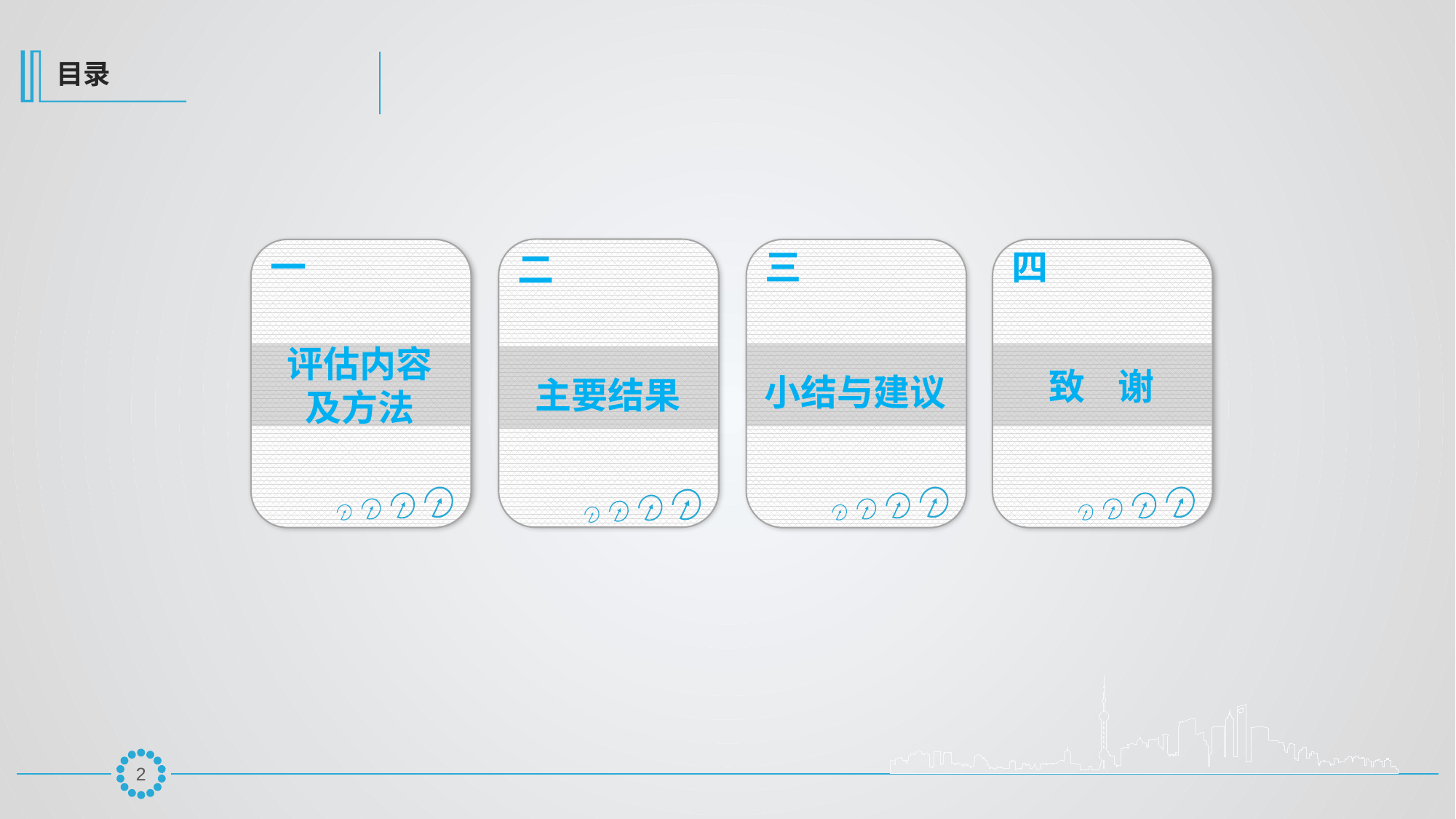

目录
一

评估内容
及方法

三

小结与建议

四

致    谢

二

主要结果

2